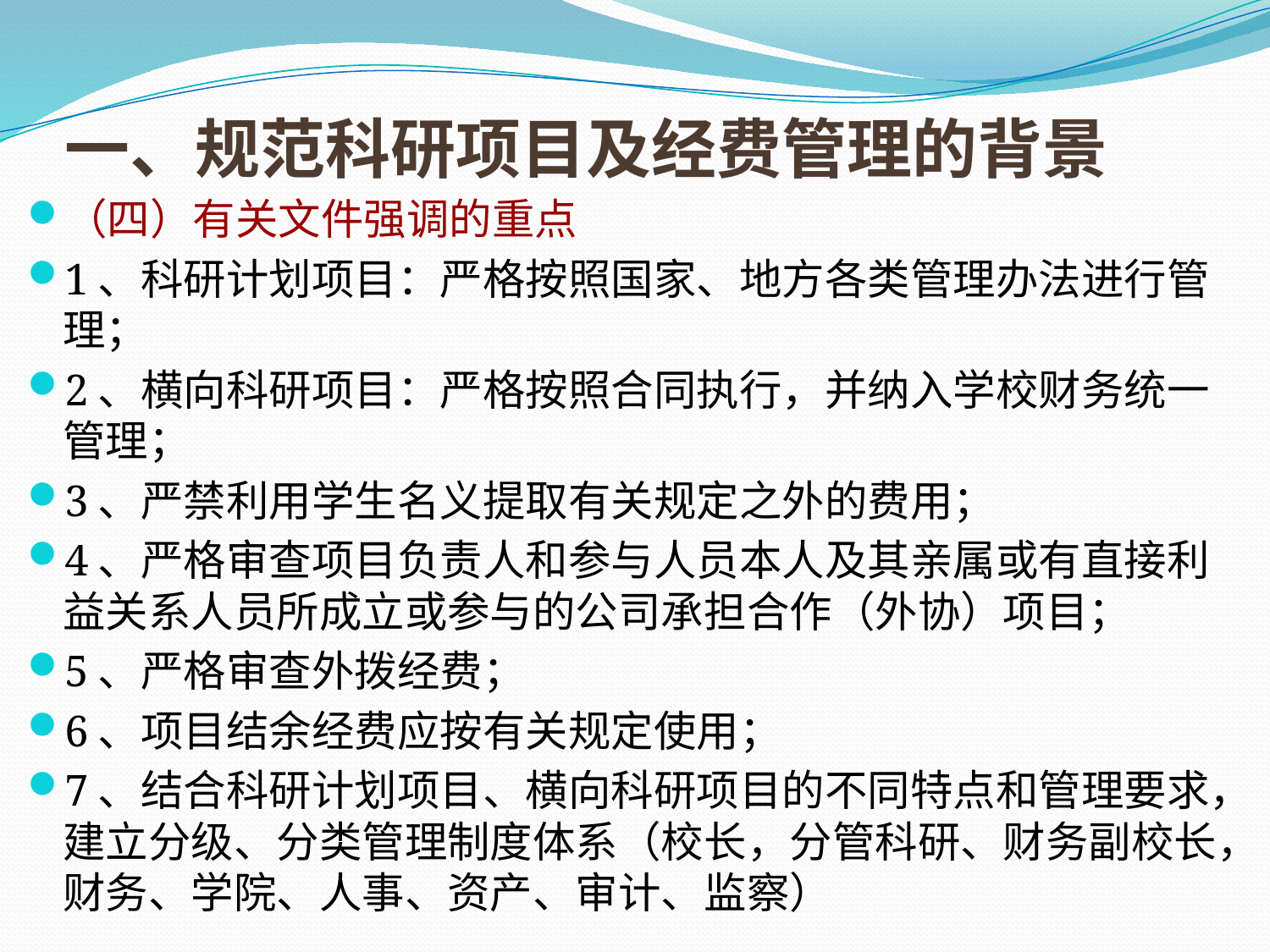

# 一、规范科研项目及经费管理的背景
（四）有关文件强调的重点
1、科研计划项目：严格按照国家、地方各类管理办法进行管理；
2、横向科研项目：严格按照合同执行，并纳入学校财务统一管理；
3、严禁利用学生名义提取有关规定之外的费用；
4、严格审查项目负责人和参与人员本人及其亲属或有直接利益关系人员所成立或参与的公司承担合作（外协）项目；
5、严格审查外拨经费；
6、项目结余经费应按有关规定使用；
7、结合科研计划项目、横向科研项目的不同特点和管理要求，建立分级、分类管理制度体系（校长，分管科研、财务副校长，财务、学院、人事、资产、审计、监察）